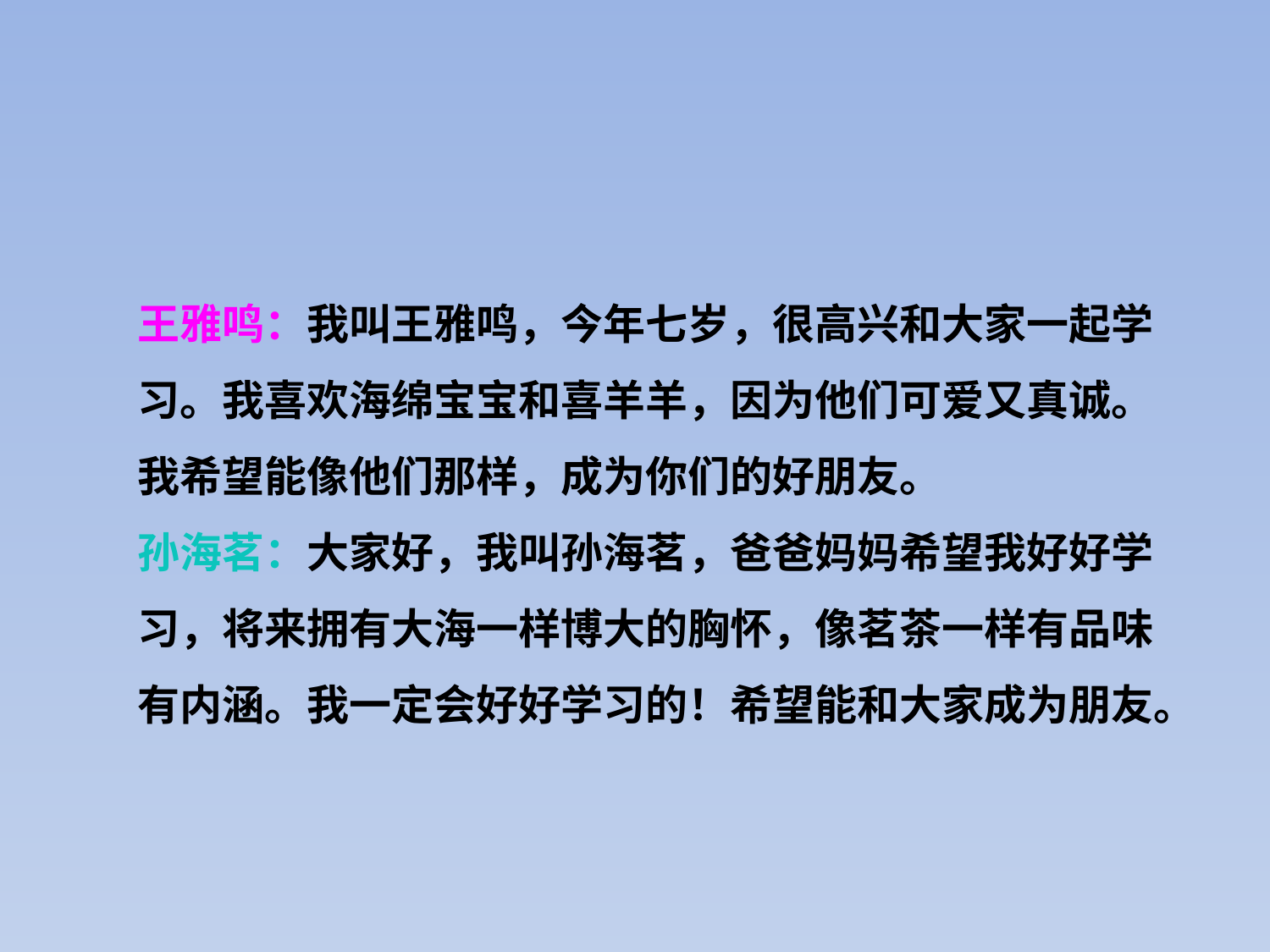

王雅鸣：我叫王雅鸣，今年七岁，很高兴和大家一起学习。我喜欢海绵宝宝和喜羊羊，因为他们可爱又真诚。我希望能像他们那样，成为你们的好朋友。
孙海茗：大家好，我叫孙海茗，爸爸妈妈希望我好好学习，将来拥有大海一样博大的胸怀，像茗茶一样有品味有内涵。我一定会好好学习的！希望能和大家成为朋友。